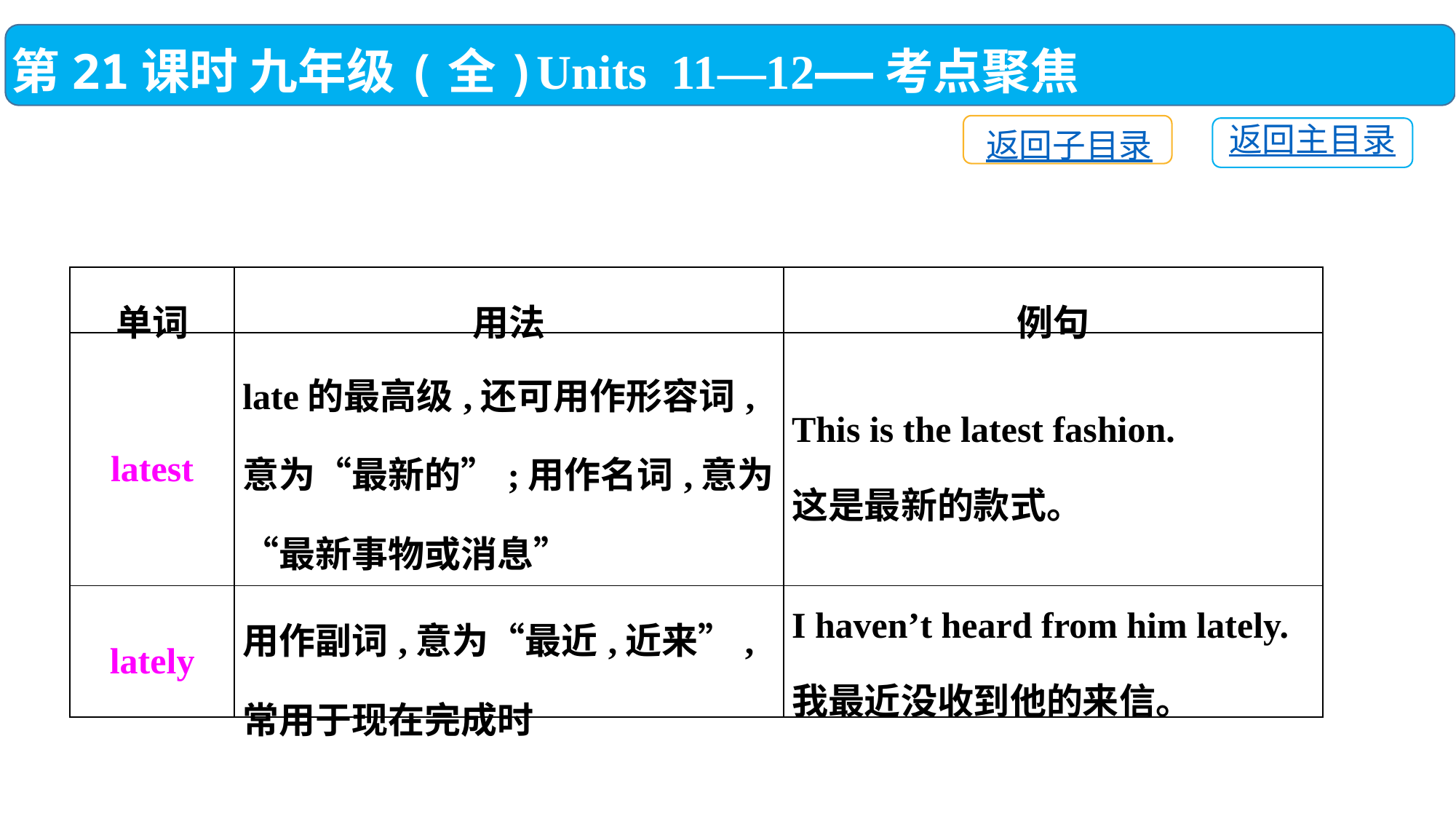

第21课时 九年级(全)Units  11—12——考点聚焦

返回子目录
返回主目录

| 单词 | 用法 | 例句 |
| --- | --- | --- |
| latest | late的最高级,还可用作形容词,意为“最新的”;用作名词,意为“最新事物或消息” | This is the latest fashion. 这是最新的款式。 |
| lately | 用作副词,意为“最近,近来”,常用于现在完成时 | I haven’t heard from him lately. 我最近没收到他的来信。 |